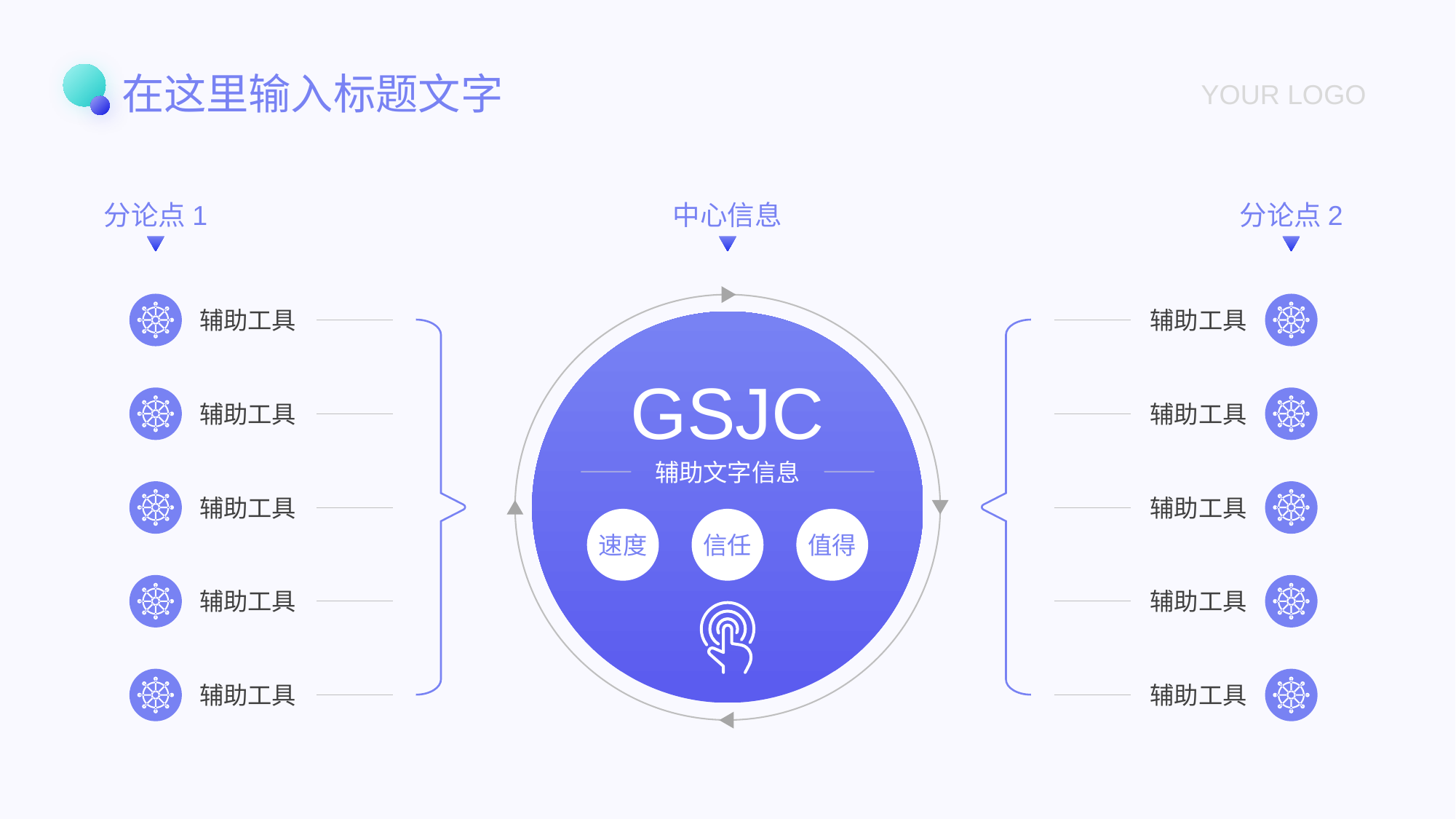

在这里输入标题文字

YOUR LOGO
分论点1
中心信息
分论点2

辅助工具

辅助工具

GSJC

辅助工具

辅助工具
辅助文字信息

辅助工具

辅助工具

速度
信任
值得

辅助工具

辅助工具

辅助工具

辅助工具